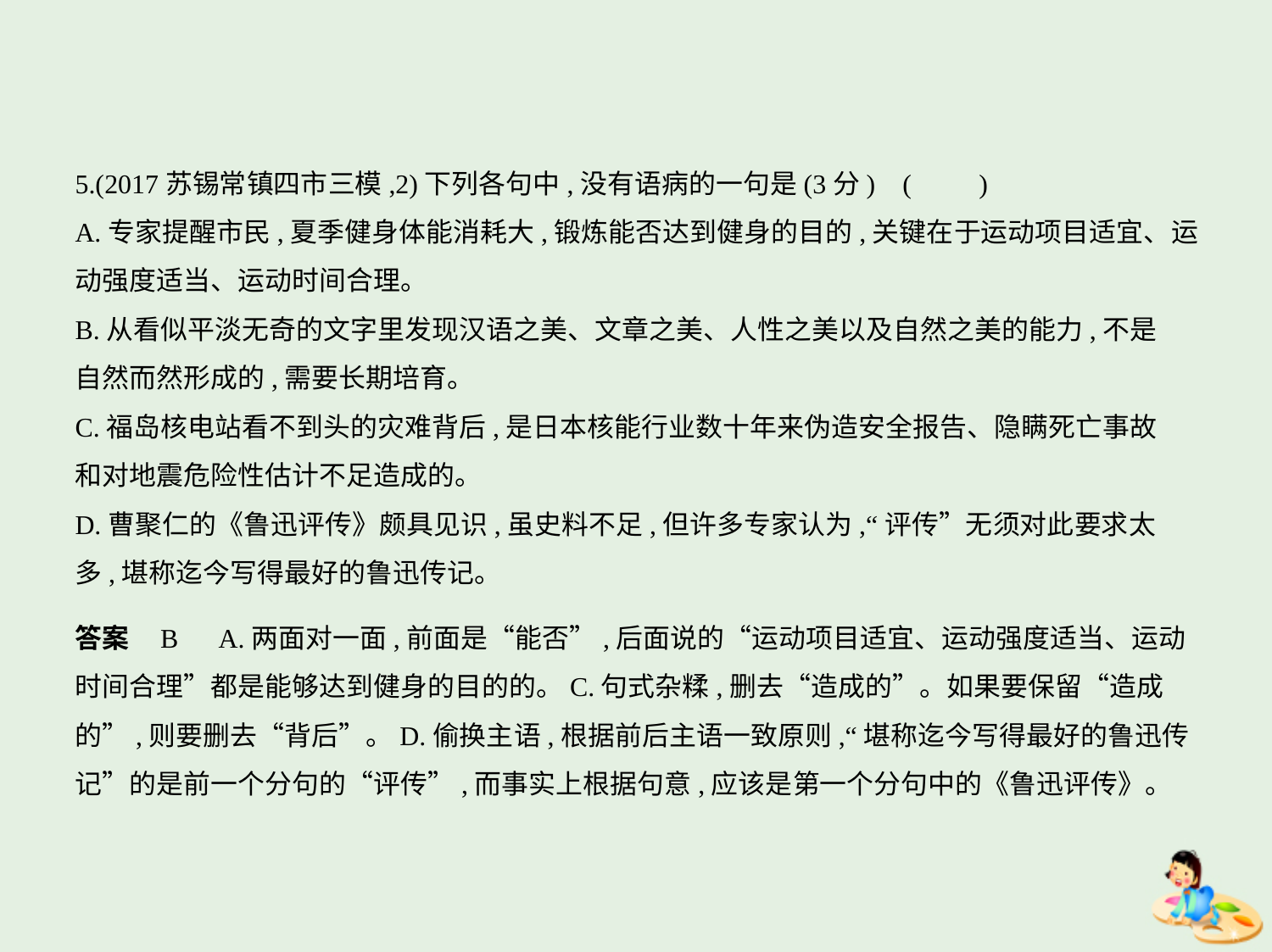

5.(2017苏锡常镇四市三模,2)下列各句中,没有语病的一句是(3分) (　　)
A.专家提醒市民,夏季健身体能消耗大,锻炼能否达到健身的目的,关键在于运动项目适宜、运
动强度适当、运动时间合理。
B.从看似平淡无奇的文字里发现汉语之美、文章之美、人性之美以及自然之美的能力,不是
自然而然形成的,需要长期培育。
C.福岛核电站看不到头的灾难背后,是日本核能行业数十年来伪造安全报告、隐瞒死亡事故
和对地震危险性估计不足造成的。
D.曹聚仁的《鲁迅评传》颇具见识,虽史料不足,但许多专家认为,“评传”无须对此要求太
多,堪称迄今写得最好的鲁迅传记。
答案    B　A.两面对一面,前面是“能否”,后面说的“运动项目适宜、运动强度适当、运动
时间合理”都是能够达到健身的目的的。C.句式杂糅,删去“造成的”。如果要保留“造成
的”,则要删去“背后”。D.偷换主语,根据前后主语一致原则,“堪称迄今写得最好的鲁迅传
记”的是前一个分句的“评传”,而事实上根据句意,应该是第一个分句中的《鲁迅评传》。